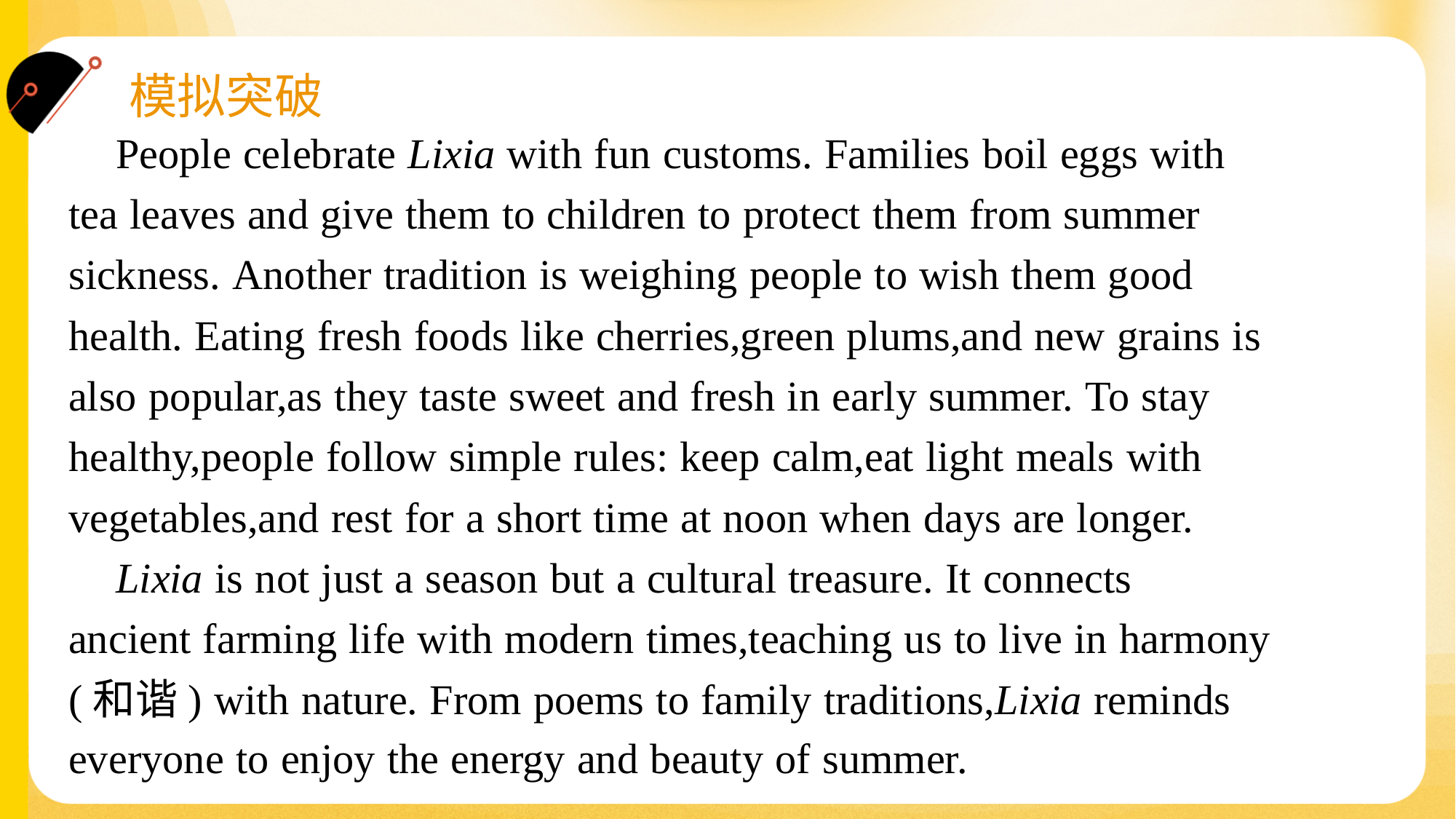

People celebrate Lixia with fun customs. Families boil eggs with
tea leaves and give them to children to protect them from summer
sickness. Another tradition is weighing people to wish them good
health. Eating fresh foods like cherries,green plums,and new grains is
also popular,as they taste sweet and fresh in early summer. To stay
healthy,people follow simple rules: keep calm,eat light meals with
vegetables,and rest for a short time at noon when days are longer.
    Lixia is not just a season but a cultural treasure. It connects
ancient farming life with modern times,teaching us to live in harmony
(和谐) with nature. From poems to family traditions,Lixia reminds
everyone to enjoy the energy and beauty of summer.#1.4